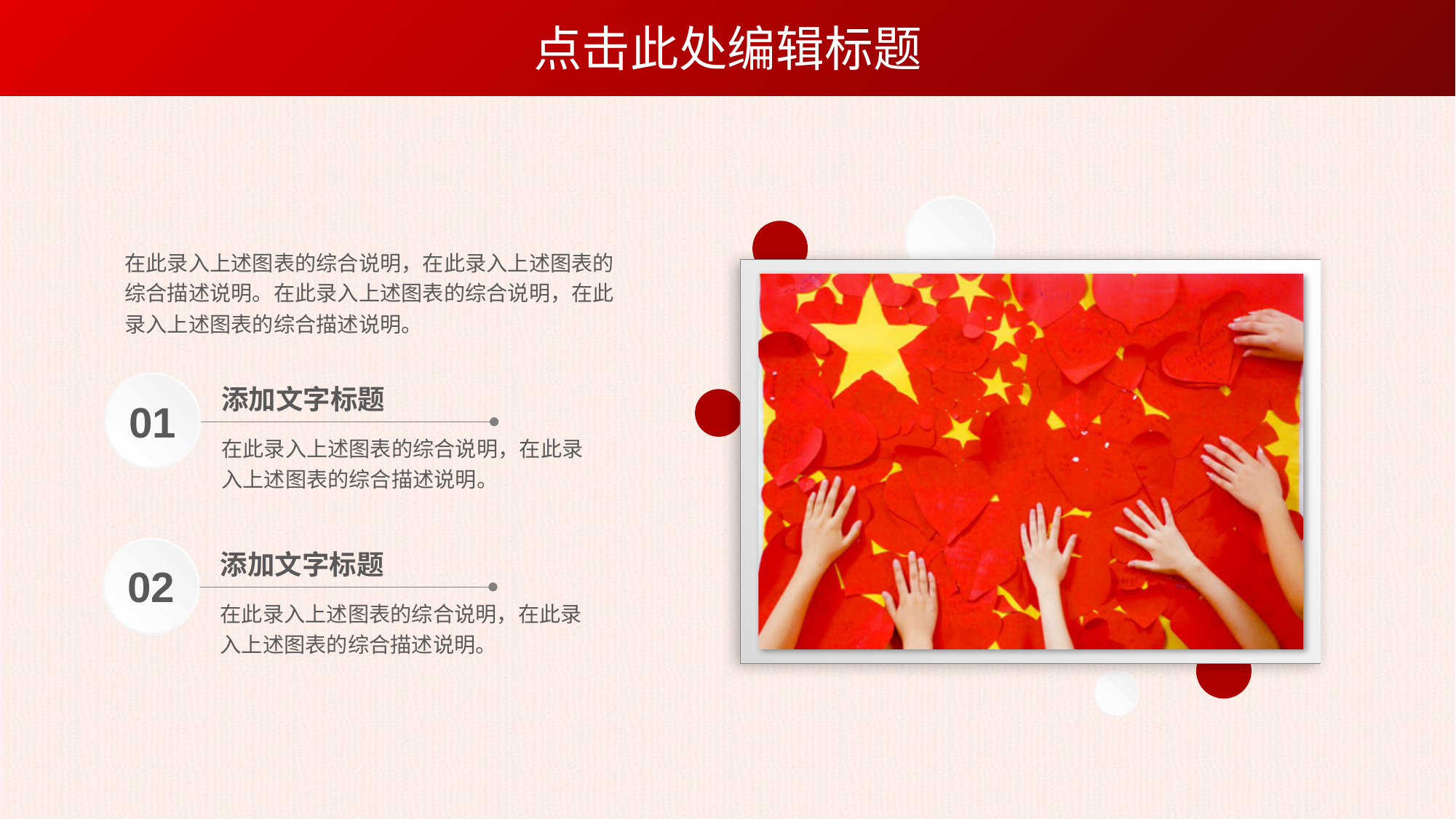

点击此处编辑标题

在此录入上述图表的综合说明，在此录入上述图表的综合描述说明。在此录入上述图表的综合说明，在此录入上述图表的综合描述说明。

添加文字标题

01
在此录入上述图表的综合说明，在此录入上述图表的综合描述说明。

添加文字标题
02
在此录入上述图表的综合说明，在此录入上述图表的综合描述说明。